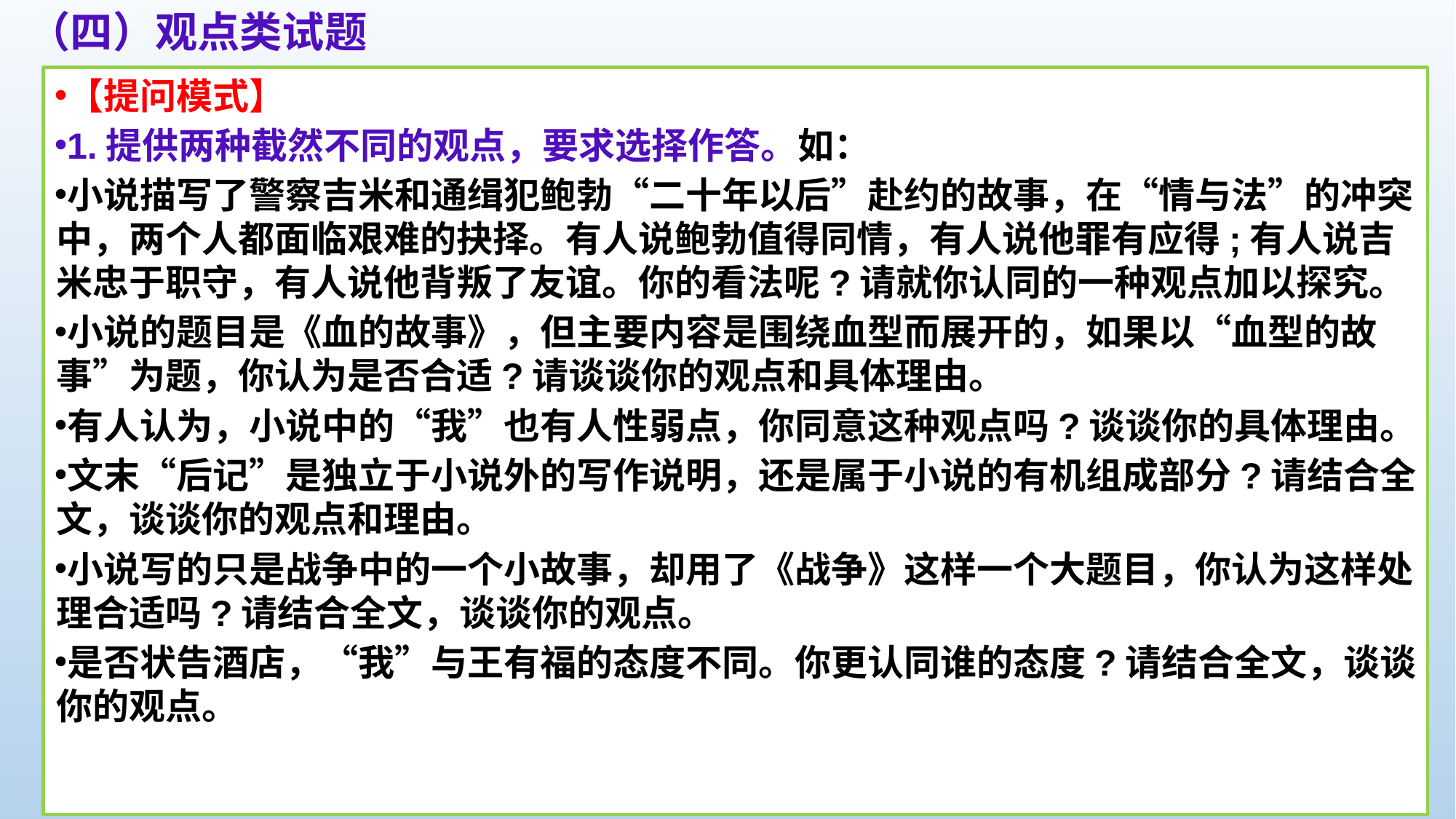

（四）观点类试题
【提问模式】
1.提供两种截然不同的观点，要求选择作答。如：
小说描写了警察吉米和通缉犯鲍勃“二十年以后”赴约的故事，在“情与法”的冲突中，两个人都面临艰难的抉择。有人说鲍勃值得同情，有人说他罪有应得;有人说吉米忠于职守，有人说他背叛了友谊。你的看法呢?请就你认同的一种观点加以探究。
小说的题目是《血的故事》，但主要内容是围绕血型而展开的，如果以“血型的故事”为题，你认为是否合适?请谈谈你的观点和具体理由。
有人认为，小说中的“我”也有人性弱点，你同意这种观点吗?谈谈你的具体理由。
文末“后记”是独立于小说外的写作说明，还是属于小说的有机组成部分?请结合全文，谈谈你的观点和理由。
小说写的只是战争中的一个小故事，却用了《战争》这样一个大题目，你认为这样处理合适吗?请结合全文，谈谈你的观点。
是否状告酒店，“我”与王有福的态度不同。你更认同谁的态度?请结合全文，谈谈你的观点。